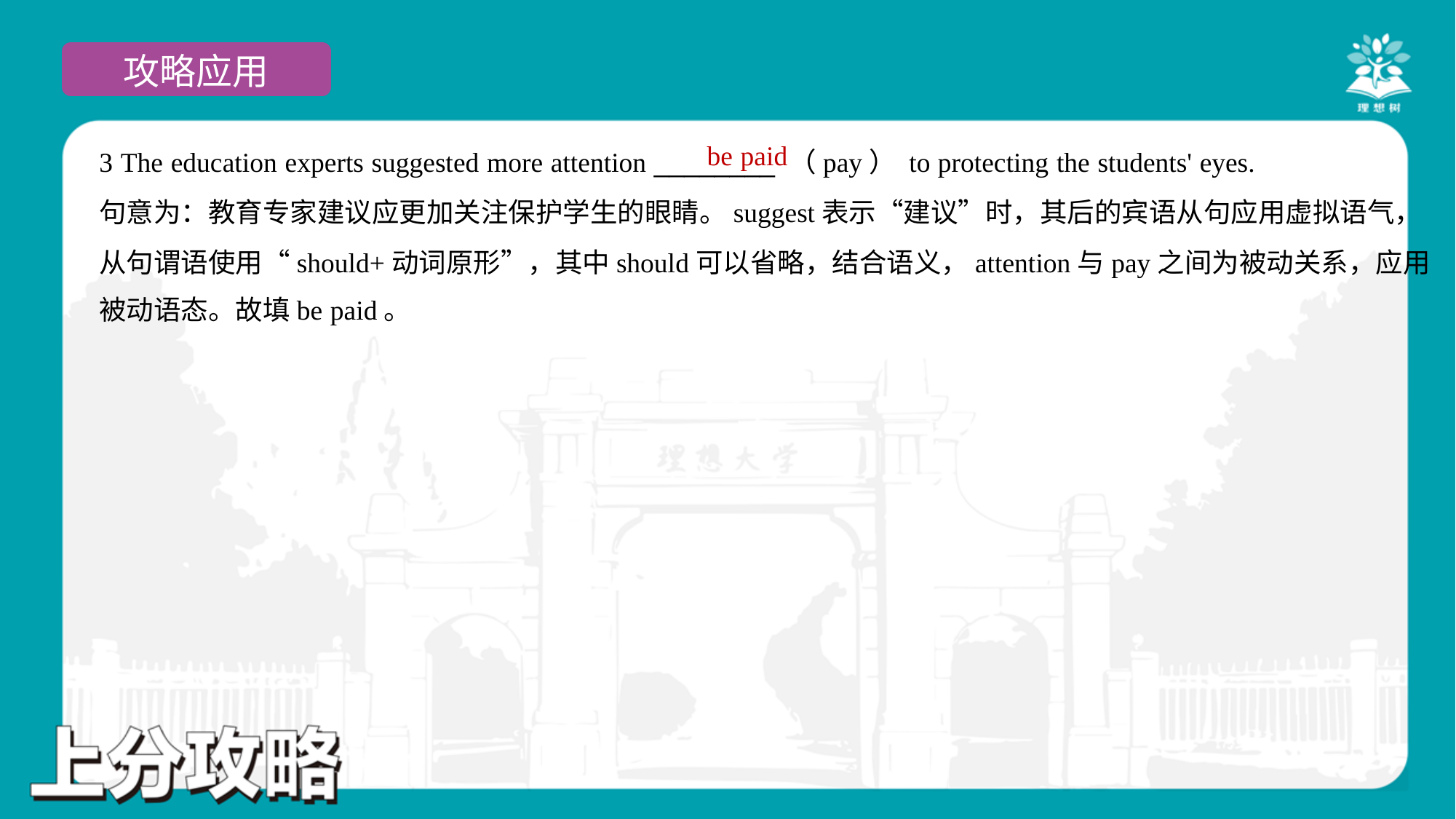

be paid
3 The education experts suggested more attention ________ （pay） to protecting the students' eyes.
句意为：教育专家建议应更加关注保护学生的眼睛。suggest表示“建议”时，其后的宾语从句应用虚拟语气，
从句谓语使用“should+动词原形”，其中should可以省略，结合语义，attention与pay之间为被动关系，应用
被动语态。故填be paid。